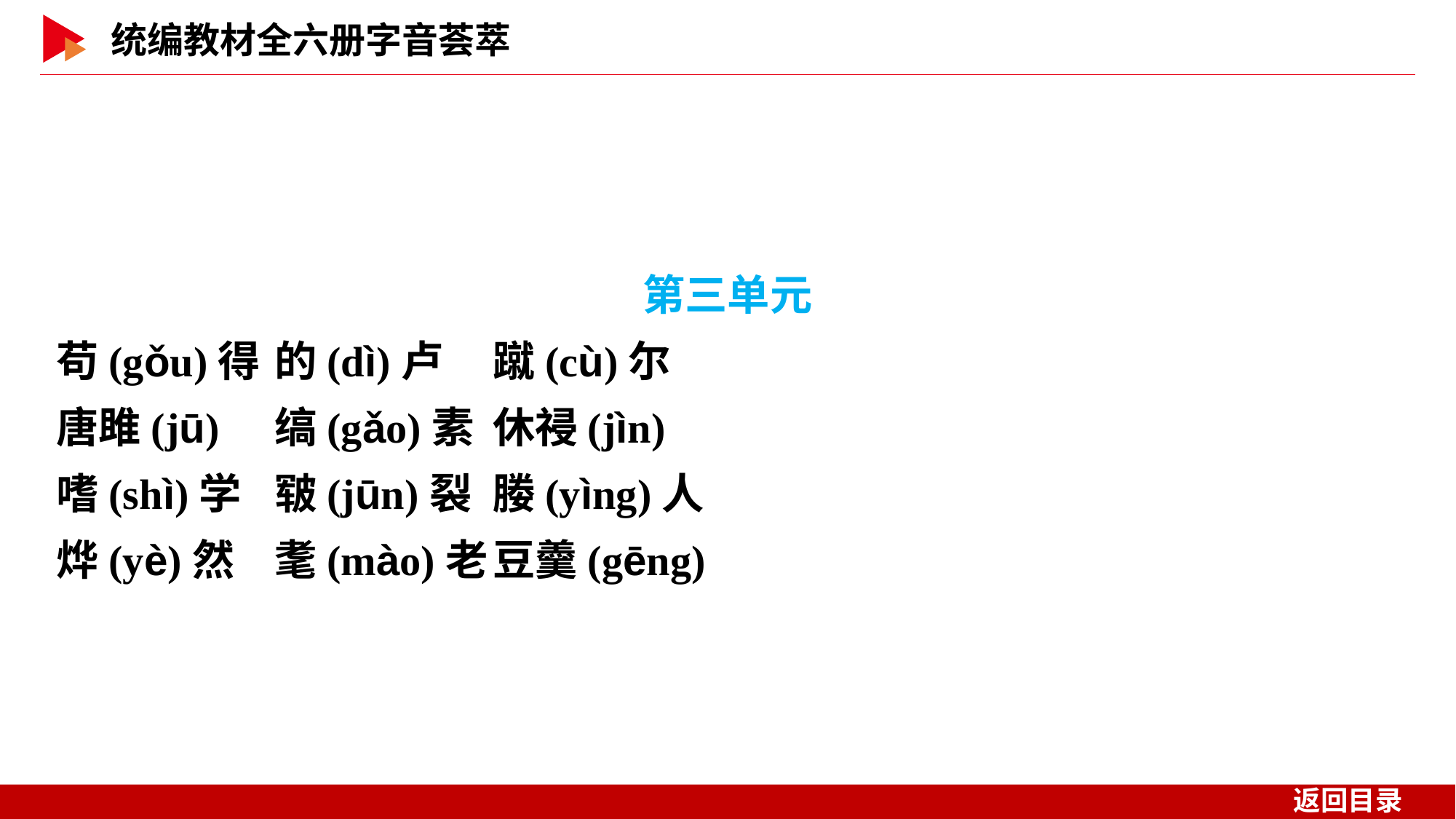

第三单元
苟(gǒu)得	的(dì)卢	蹴(cù)尔
唐雎(jū)	缟(gǎo)素	休祲(jìn)
嗜(shì)学	皲(jūn)裂	媵(yìng)人
烨(yè)然	耄(mào)老	豆羹(gēng)